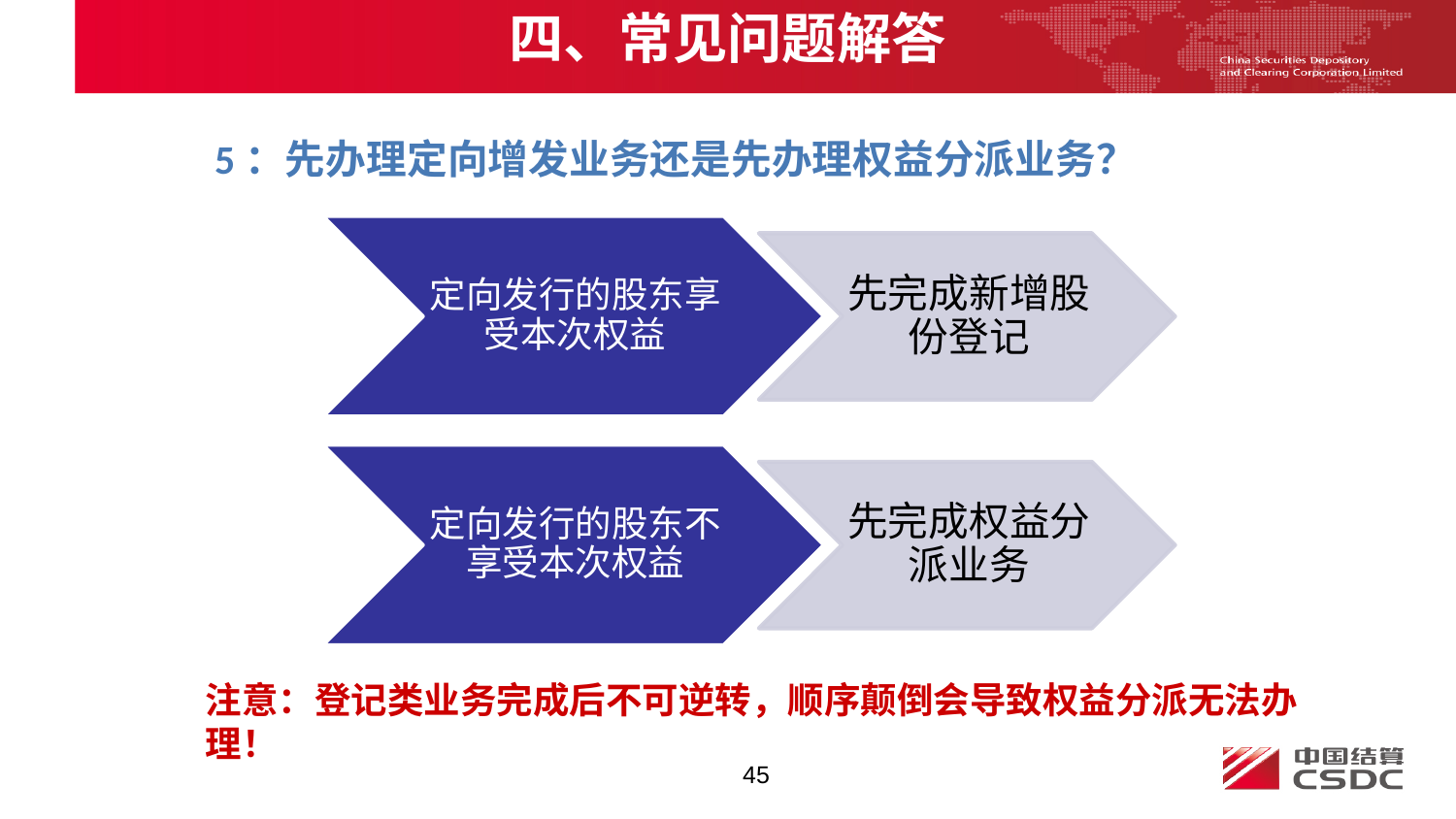

四、常见问题解答
5：先办理定向增发业务还是先办理权益分派业务？
定向发行的股东享受本次权益
先完成新增股份登记
定向发行的股东不享受本次权益
先完成权益分派业务
注意：登记类业务完成后不可逆转，顺序颠倒会导致权益分派无法办理！
45